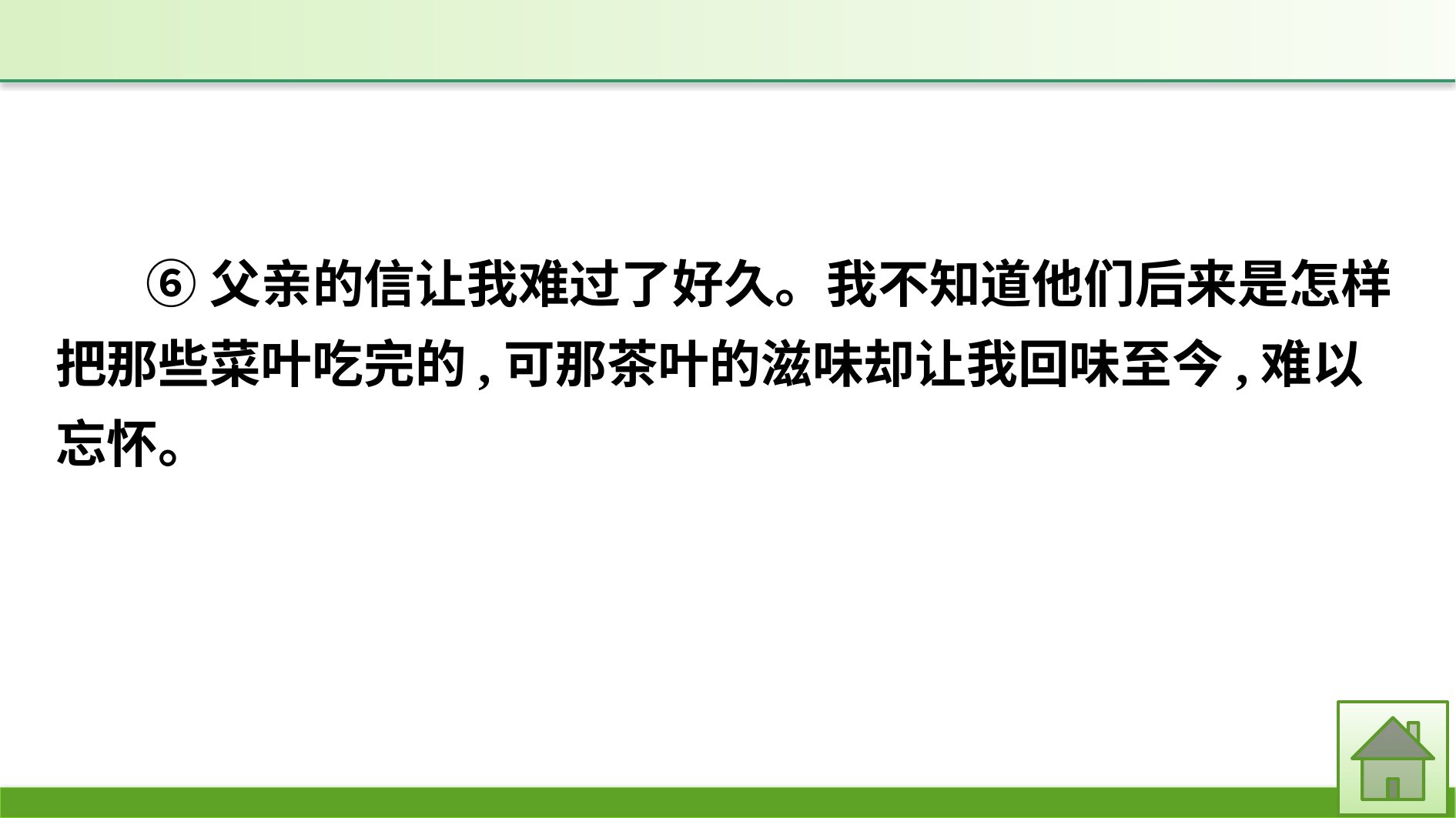

⑥父亲的信让我难过了好久。我不知道他们后来是怎样把那些菜叶吃完的,可那茶叶的滋味却让我回味至今,难以忘怀。